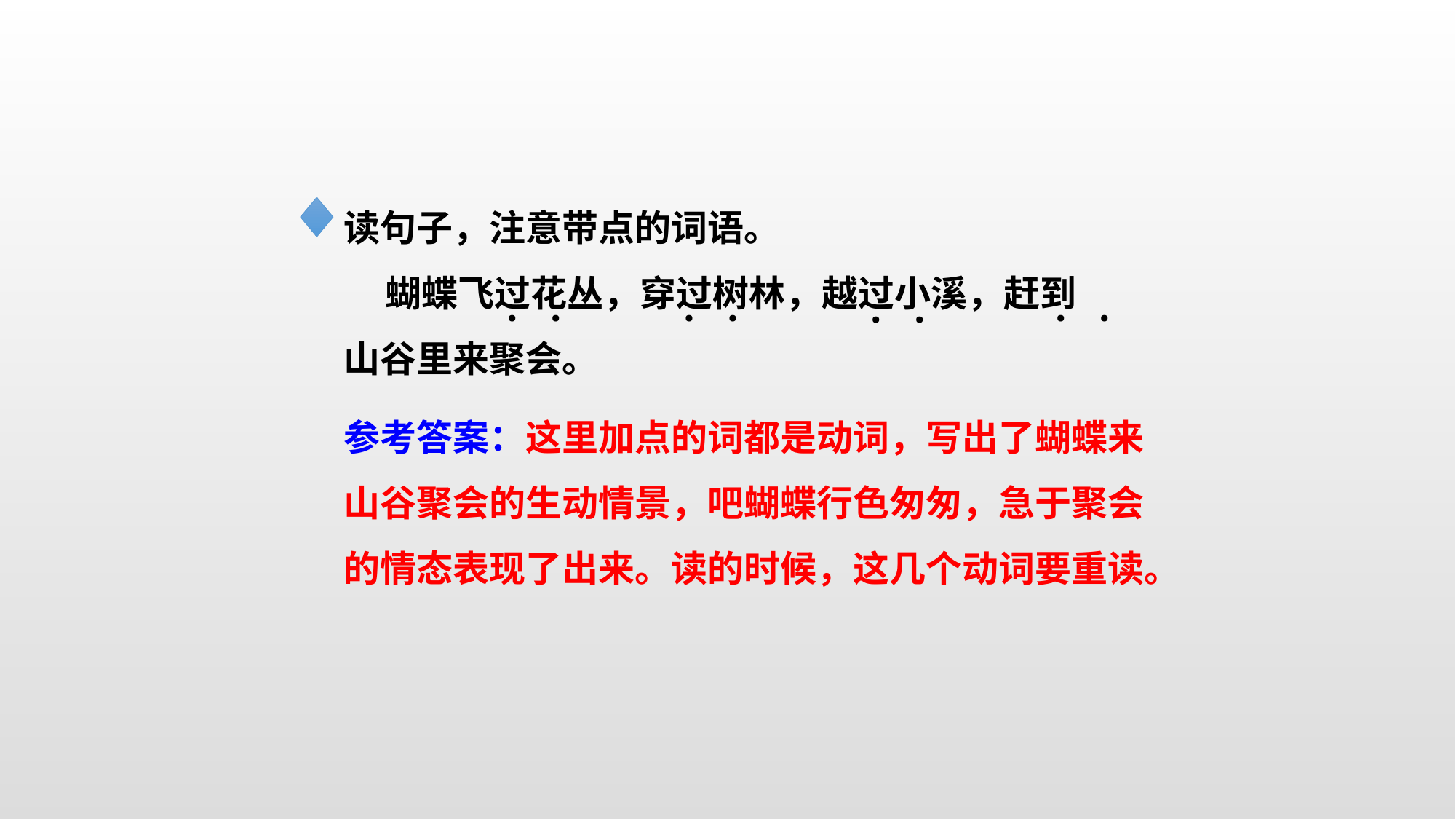

读句子，注意带点的词语。
    蝴蝶飞过花丛，穿过树林，越过小溪，赶到
山谷里来聚会。

. .
. .
. .
. .
参考答案：这里加点的词都是动词，写出了蝴蝶来山谷聚会的生动情景，吧蝴蝶行色匆匆，急于聚会的情态表现了出来。读的时候，这几个动词要重读。